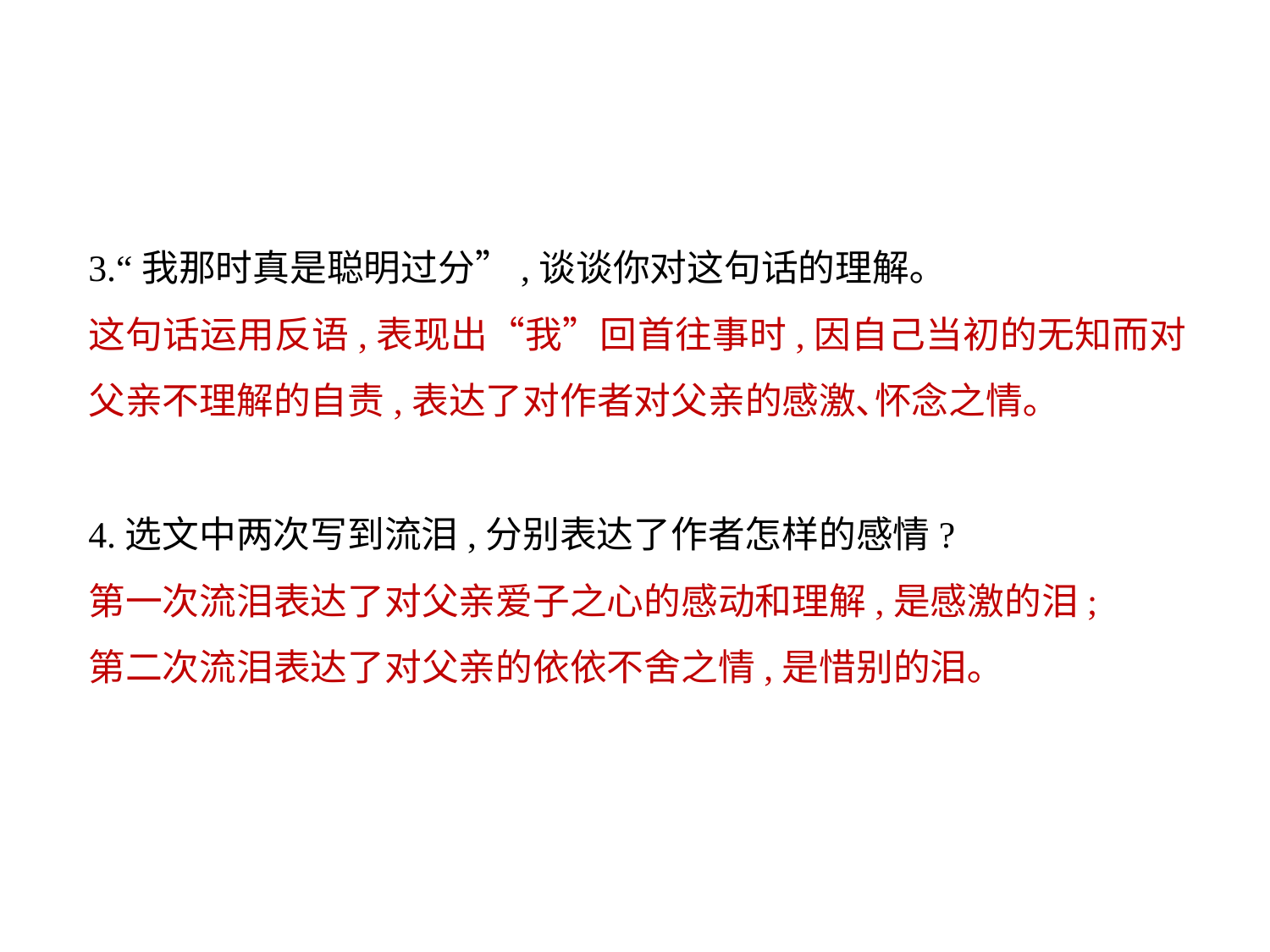

3.“我那时真是聪明过分”,谈谈你对这句话的理解｡
这句话运用反语,表现出“我”回首往事时,因自己当初的无知而对父亲不理解的自责,表达了对作者对父亲的感激､怀念之情｡

4.选文中两次写到流泪,分别表达了作者怎样的感情?
第一次流泪表达了对父亲爱子之心的感动和理解,是感激的泪;
第二次流泪表达了对父亲的依依不舍之情,是惜别的泪｡